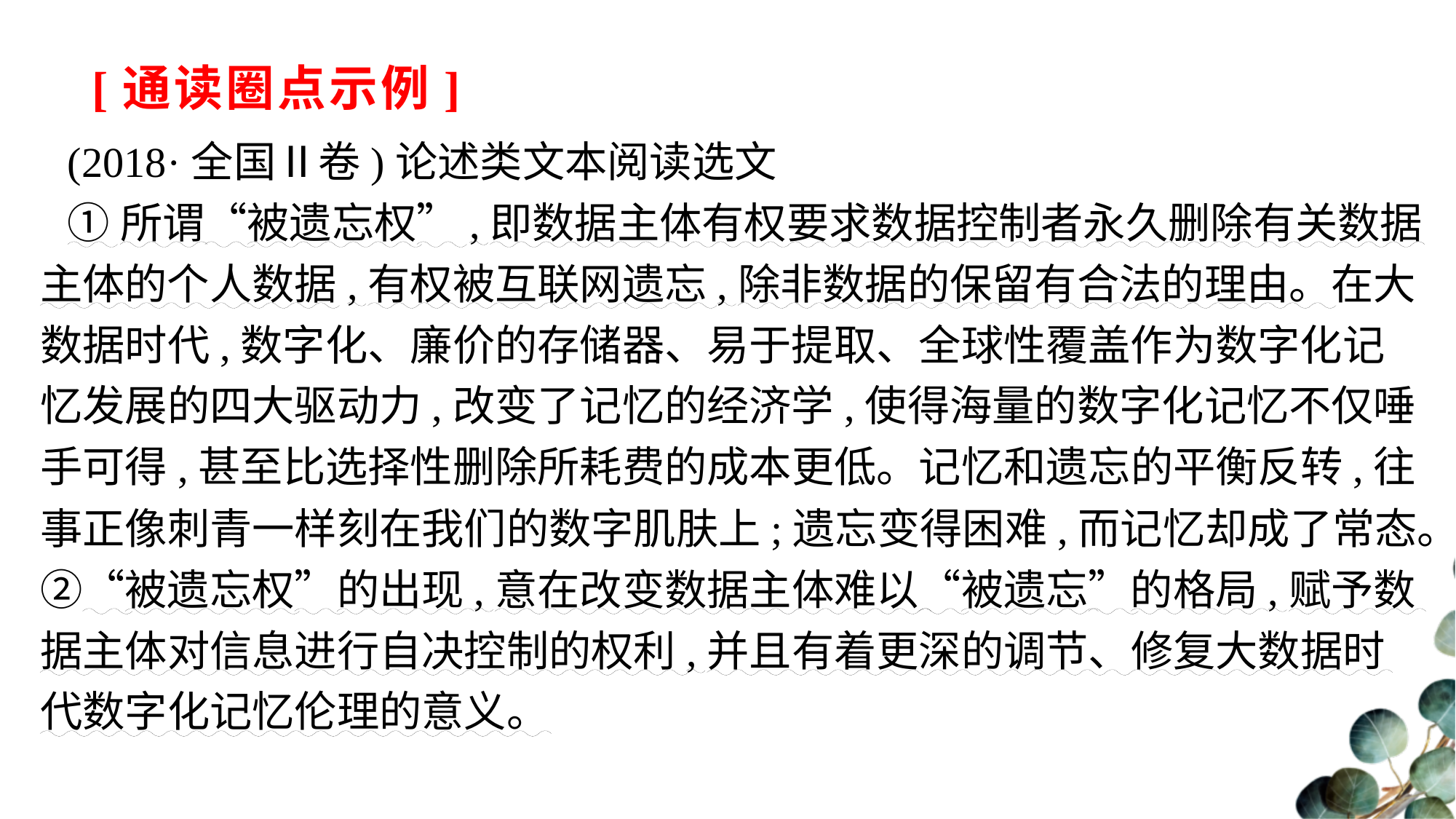

# [通读圈点示例]
(2018·全国Ⅱ卷)论述类文本阅读选文
①所谓“被遗忘权”,即数据主体有权要求数据控制者永久删除有关数据主体的个人数据,有权被互联网遗忘,除非数据的保留有合法的理由。在大数据时代,数字化、廉价的存储器、易于提取、全球性覆盖作为数字化记忆发展的四大驱动力,改变了记忆的经济学,使得海量的数字化记忆不仅唾手可得,甚至比选择性删除所耗费的成本更低。记忆和遗忘的平衡反转,往事正像刺青一样刻在我们的数字肌肤上;遗忘变得困难,而记忆却成了常态。②“被遗忘权”的出现,意在改变数据主体难以“被遗忘”的格局,赋予数据主体对信息进行自决控制的权利,并且有着更深的调节、修复大数据时代数字化记忆伦理的意义。